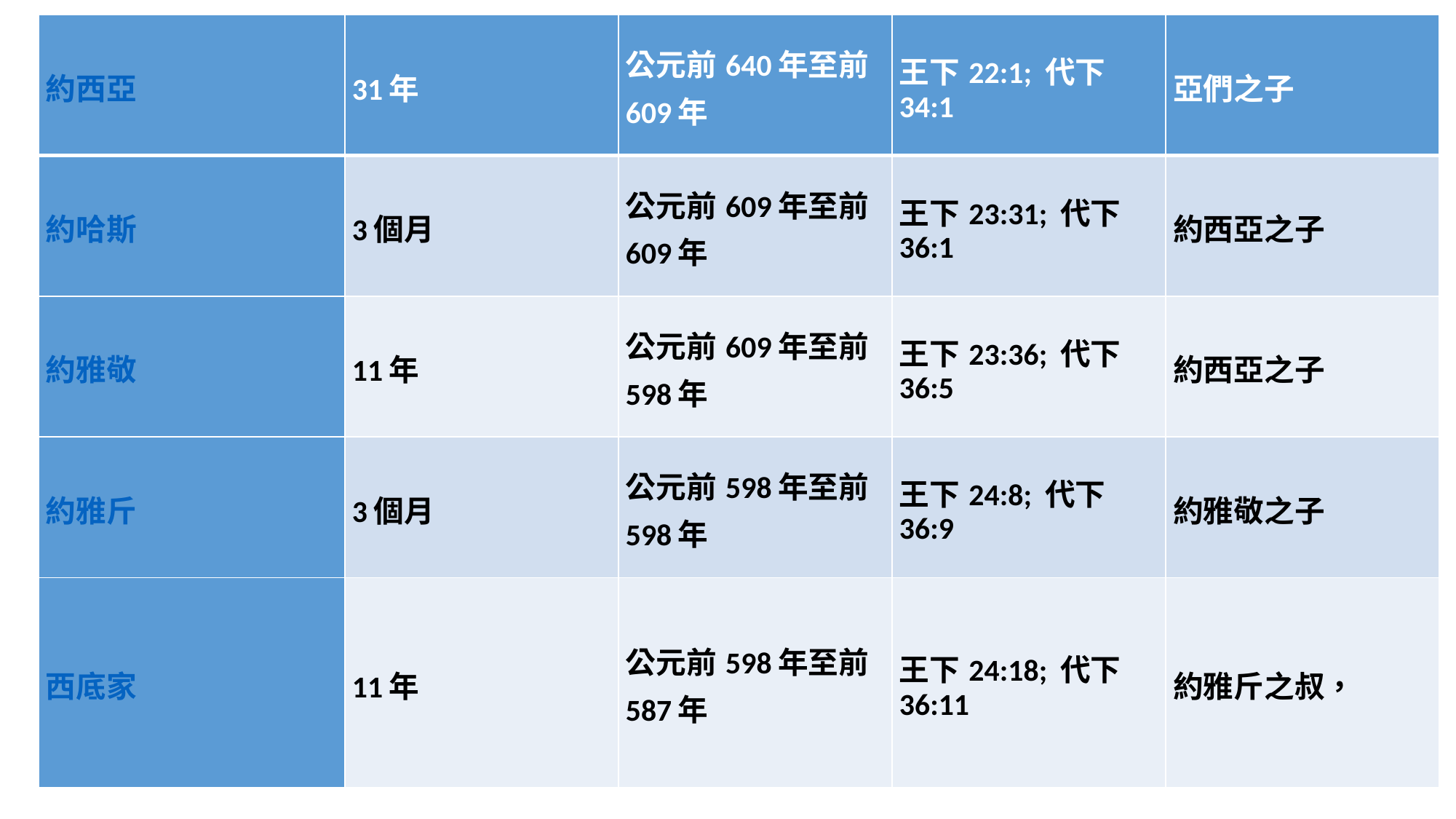

| 約西亞 | 31年 | 公元前640年至前609年 | 王下22:1; 代下34:1 | 亞們之子 |
| --- | --- | --- | --- | --- |
| 約哈斯 | 3個月 | 公元前609年至前609年 | 王下23:31; 代下36:1 | 約西亞之子 |
| 約雅敬 | 11年 | 公元前609年至前598年 | 王下23:36; 代下36:5 | 約西亞之子 |
| 約雅斤 | 3個月 | 公元前598年至前598年 | 王下24:8; 代下36:9 | 約雅敬之子 |
| 西底家 | 11年 | 公元前598年至前587年 | 王下24:18; 代下36:11 | 約雅斤之叔， |